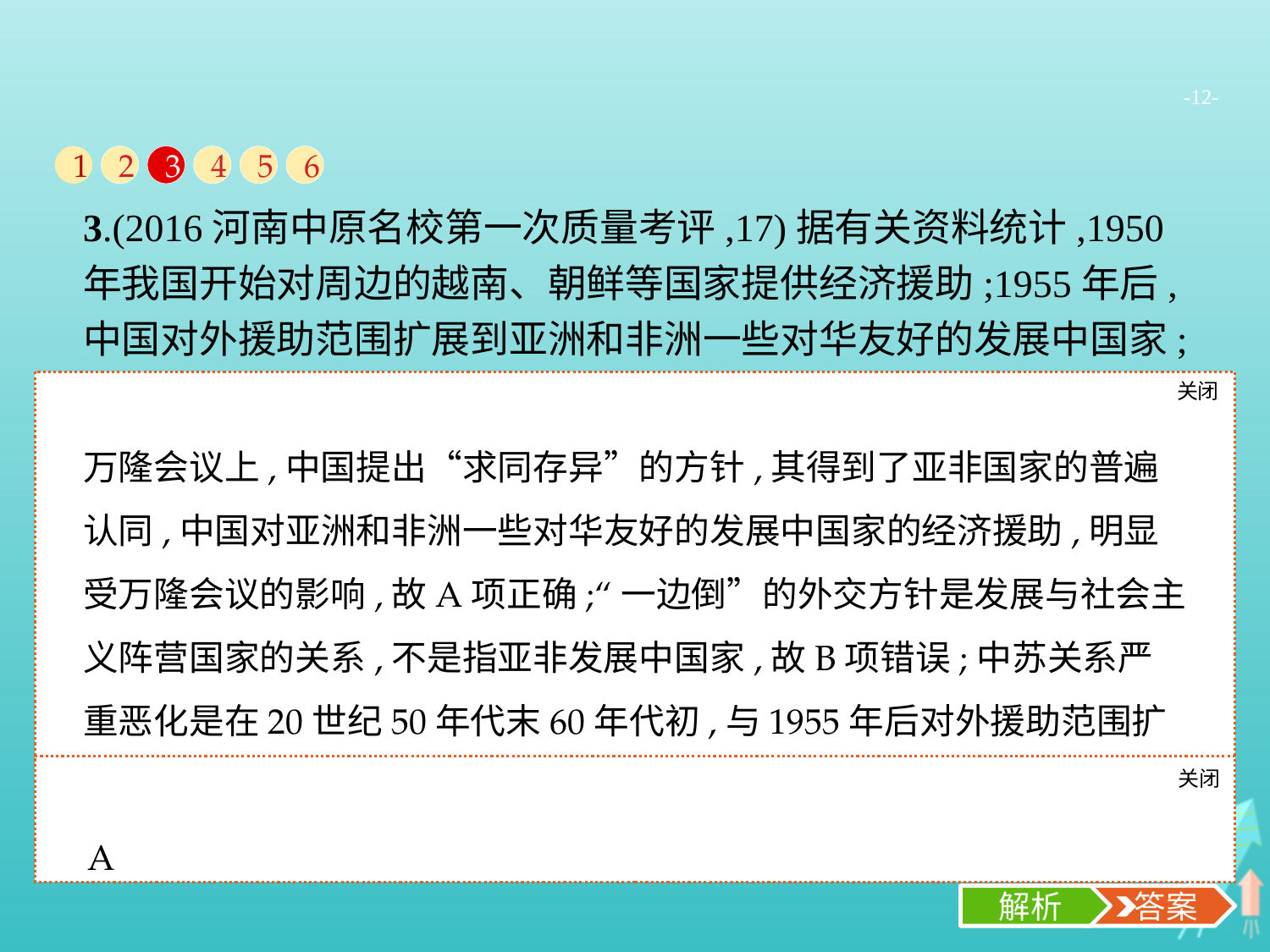

-12-
1
2
3
4
5
6
3.(2016河南中原名校第一次质量考评,17)据有关资料统计,1950年我国开始对周边的越南、朝鲜等国家提供经济援助;1955年后,中国对外援助范围扩展到亚洲和非洲一些对华友好的发展中国家;到1963年,共有21个社会主义国家和亚非发展中国家接受了中国的援助。出现这一变化的主要原因是(    )
A.受万隆会议的影响
B.我国实施“一边倒”的外交方针
C.中苏关系严重恶化
D.我国开始奉行不结盟外交政策

关闭
解析

万隆会议上,中国提出“求同存异”的方针,其得到了亚非国家的普遍认同,中国对亚洲和非洲一些对华友好的发展中国家的经济援助,明显受万隆会议的影响,故A项正确;“一边倒”的外交方针是发展与社会主义阵营国家的关系,不是指亚非发展中国家,故B项错误;中苏关系严重恶化是在20世纪50年代末60年代初,与1955年后对外援助范围扩展到亚非国家不符,故C项错误;我国开始奉行不结盟外交政策是在中共十一届三中全会后,不符合时间限制,故D项错误。

关闭
解析
  答案

A
解析
  答案